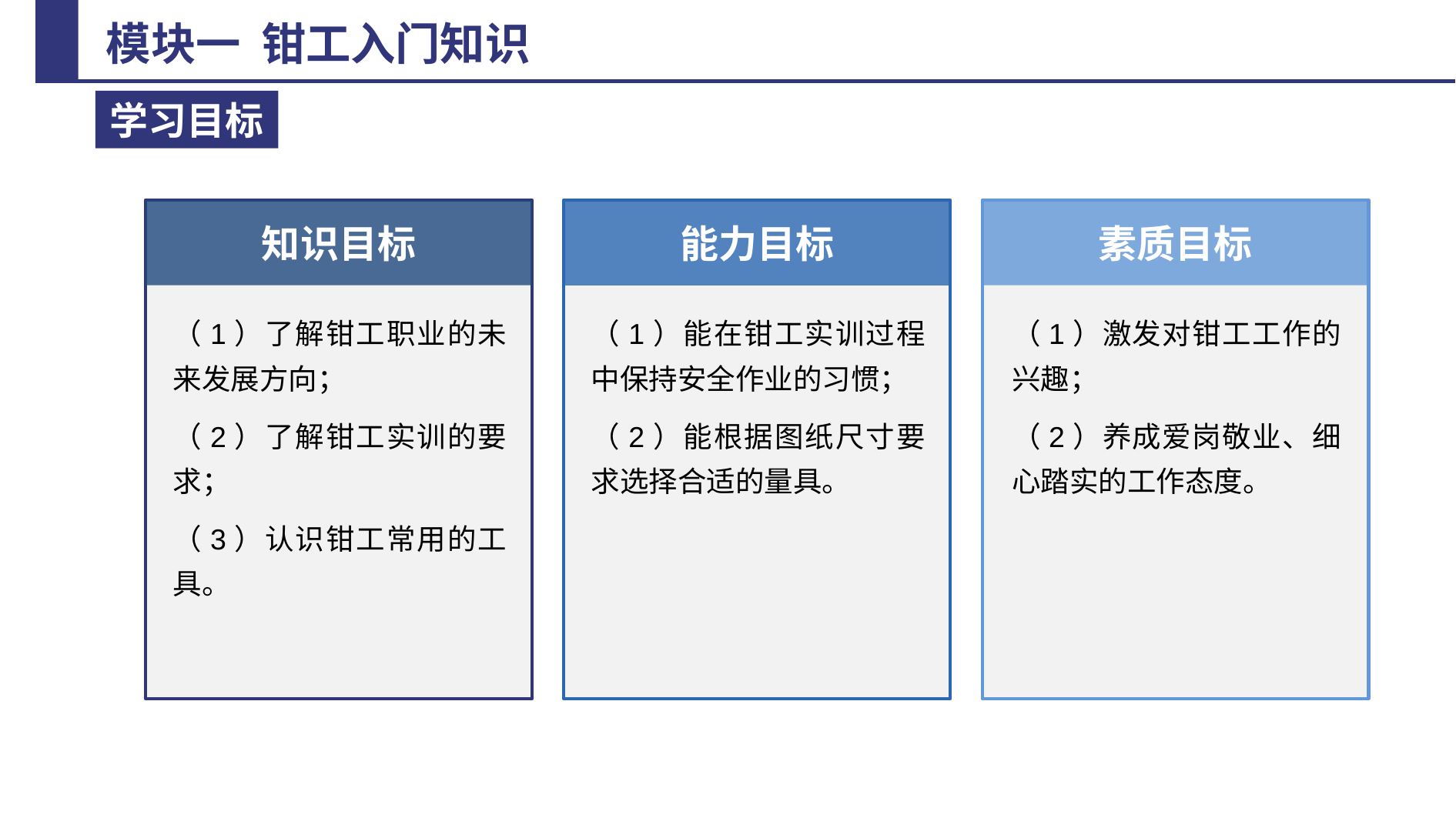

知识目标
素质目标

能力目标

（1）了解钳工职业的未来发展方向；
（2）了解钳工实训的要求；
（3）认识钳工常用的工具。
（1）能在钳工实训过程中保持安全作业的习惯；
（2）能根据图纸尺寸要求选择合适的量具。
（1）激发对钳工工作的兴趣；
（2）养成爱岗敬业、细心踏实的工作态度。